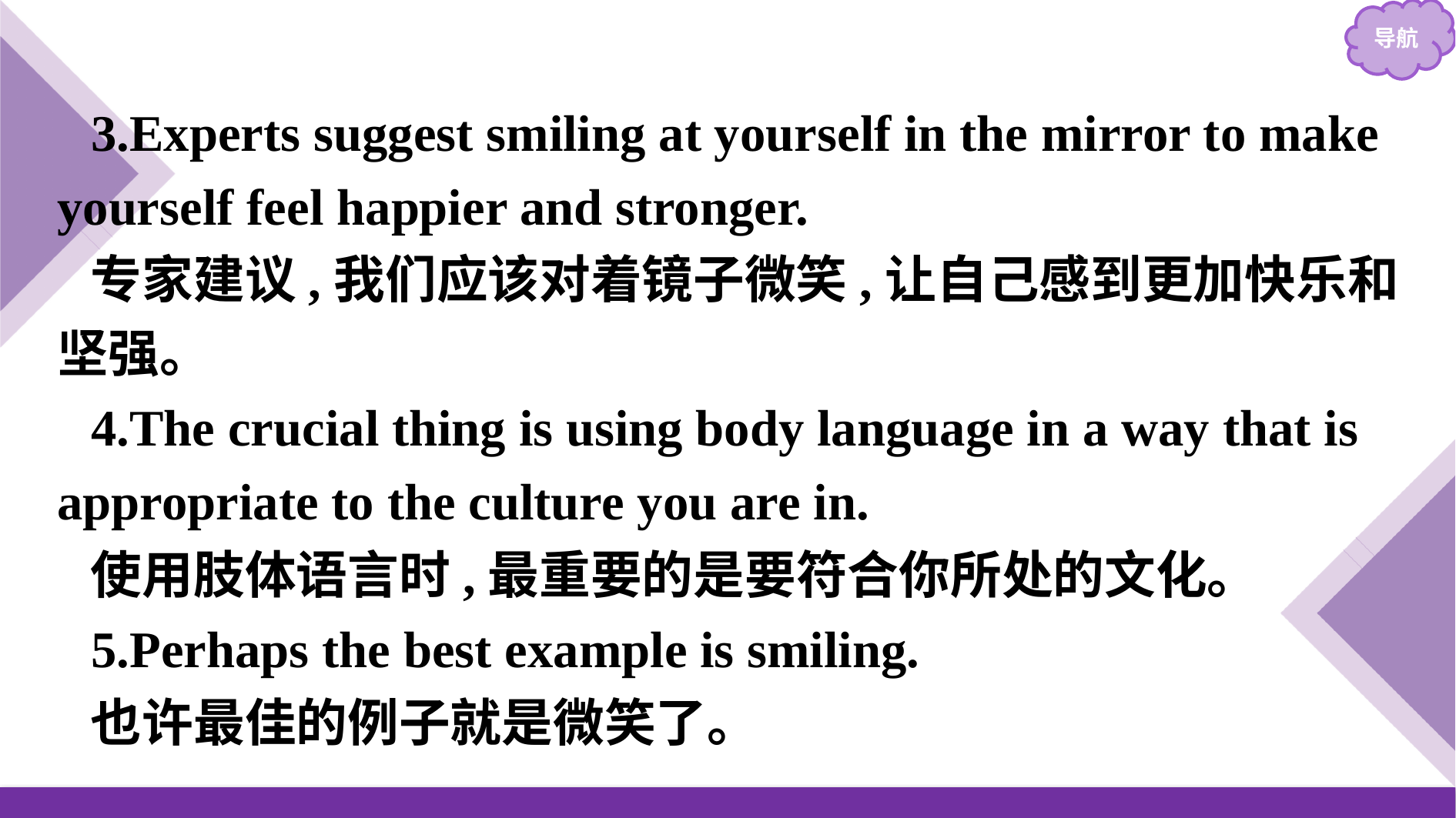

3.Experts suggest smiling at yourself in the mirror to make yourself feel happier and stronger.
专家建议,我们应该对着镜子微笑,让自己感到更加快乐和坚强。
4.The crucial thing is using body language in a way that is appropriate to the culture you are in.
使用肢体语言时,最重要的是要符合你所处的文化。
5.Perhaps the best example is smiling.
也许最佳的例子就是微笑了。